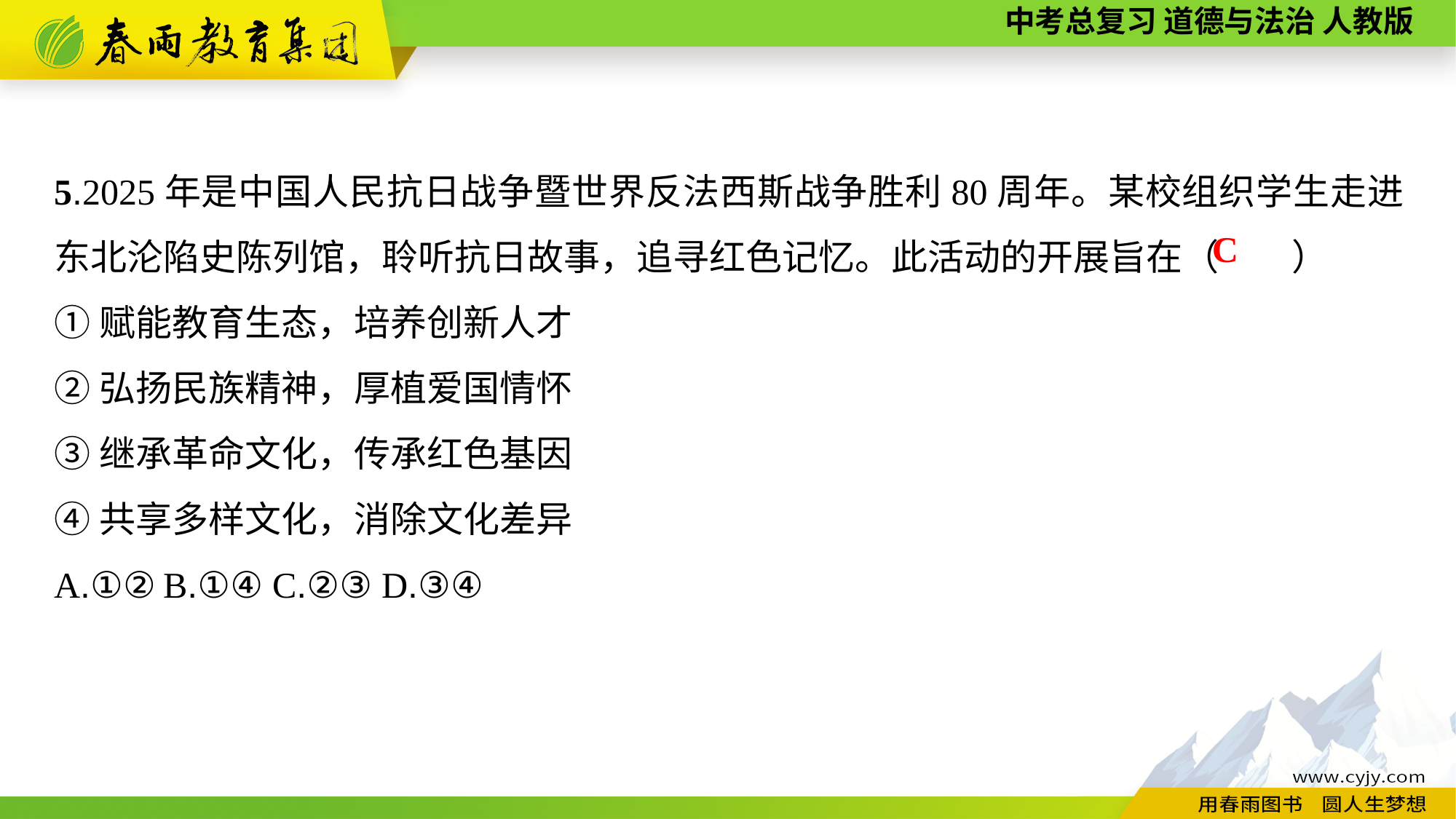

5.2025年是中国人民抗日战争暨世界反法西斯战争胜利80周年。某校组织学生走进东北沦陷史陈列馆，聆听抗日故事，追寻红色记忆。此活动的开展旨在（　　）
①赋能教育生态，培养创新人才
②弘扬民族精神，厚植爱国情怀
③继承革命文化，传承红色基因
④共享多样文化，消除文化差异
A.①②	B.①④	C.②③	D.③④
C